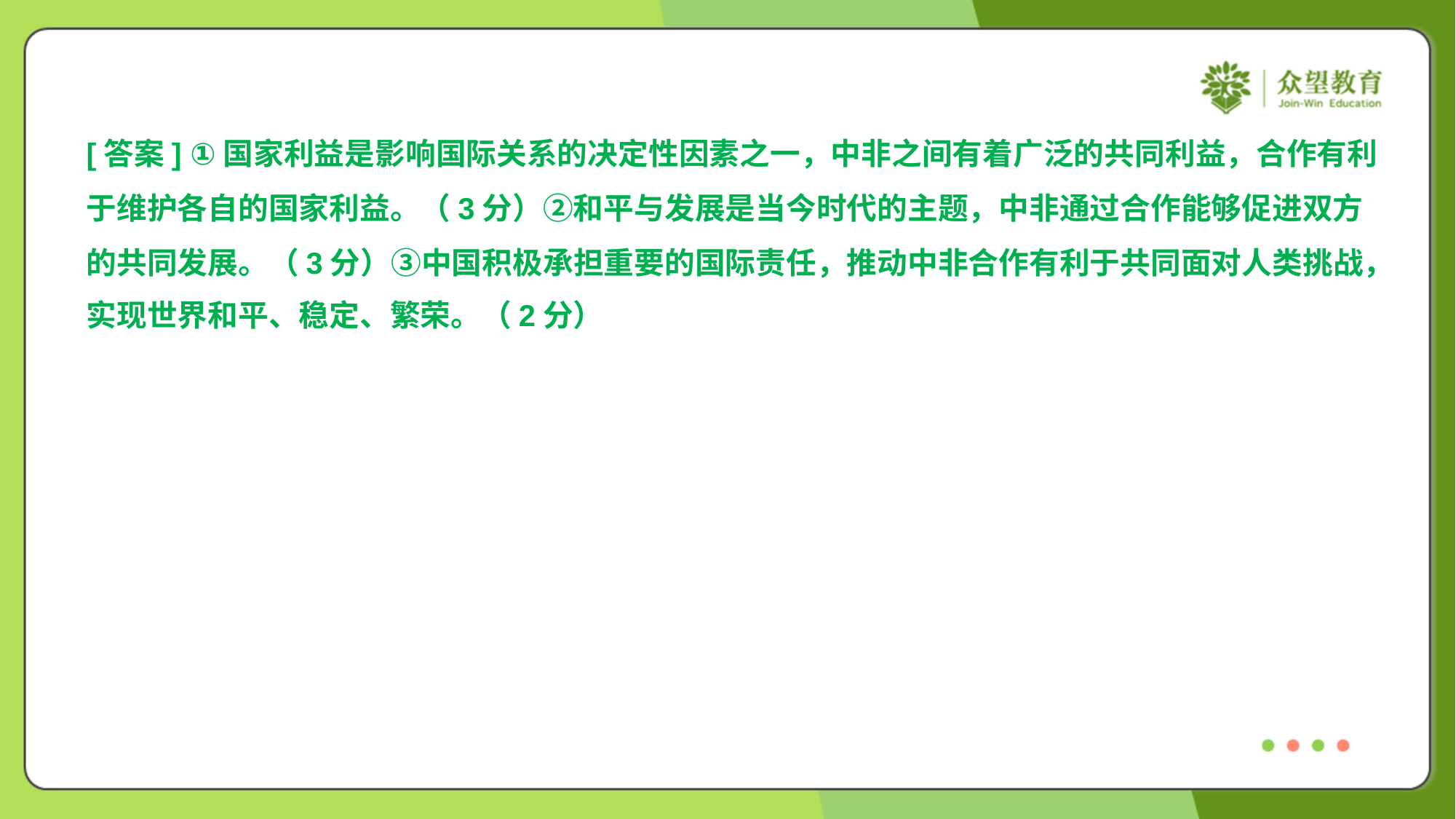

[答案] ①国家利益是影响国际关系的决定性因素之一，中非之间有着广泛的共同利益，合作有利
于维护各自的国家利益。（3分）②和平与发展是当今时代的主题，中非通过合作能够促进双方
的共同发展。（3分）③中国积极承担重要的国际责任，推动中非合作有利于共同面对人类挑战，
实现世界和平、稳定、繁荣。（2分）